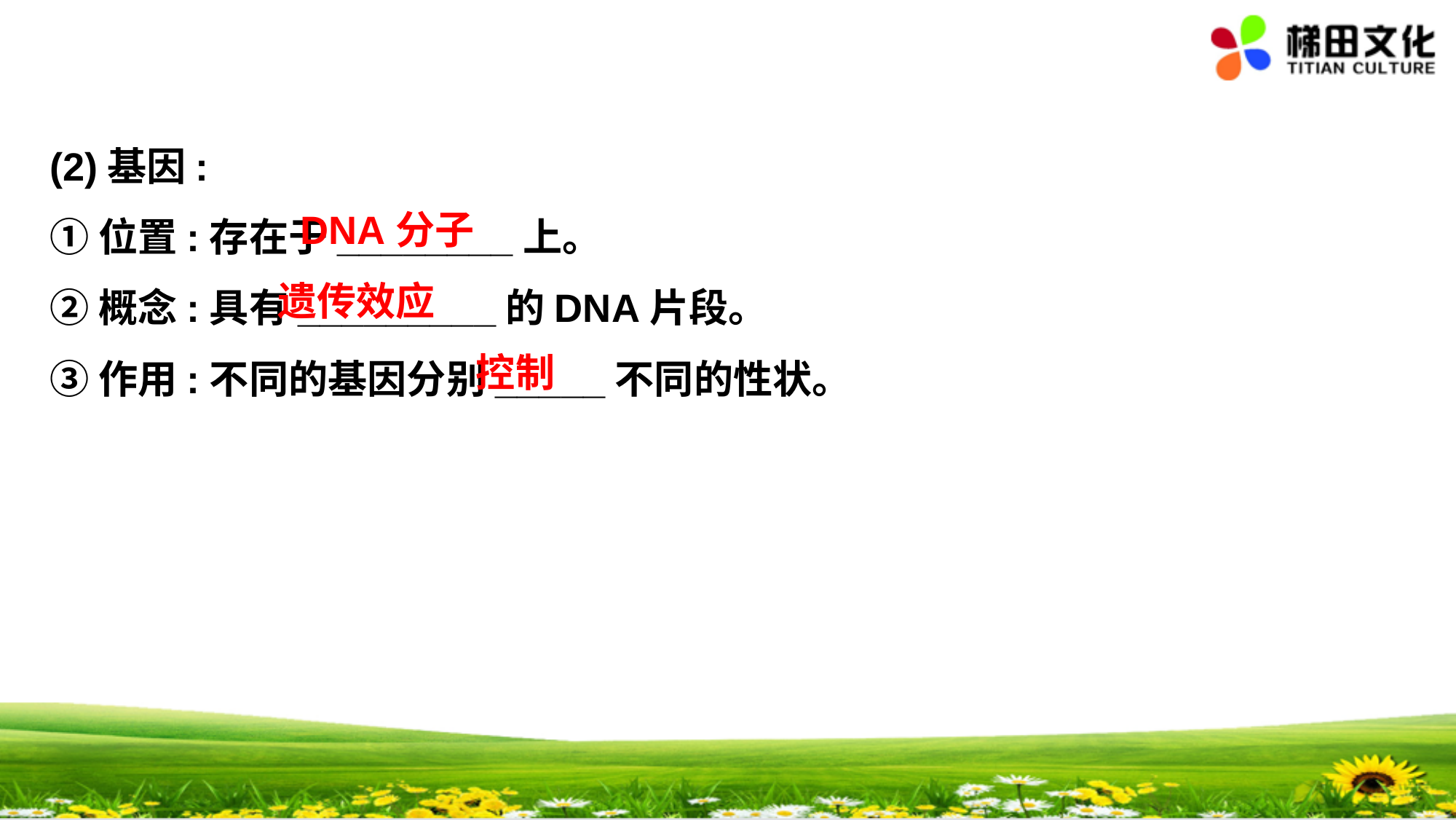

(2)基因:
①位置:存在于________上。
②概念:具有_________的DNA片段。
③作用:不同的基因分别_____不同的性状。
DNA分子
遗传效应
控制